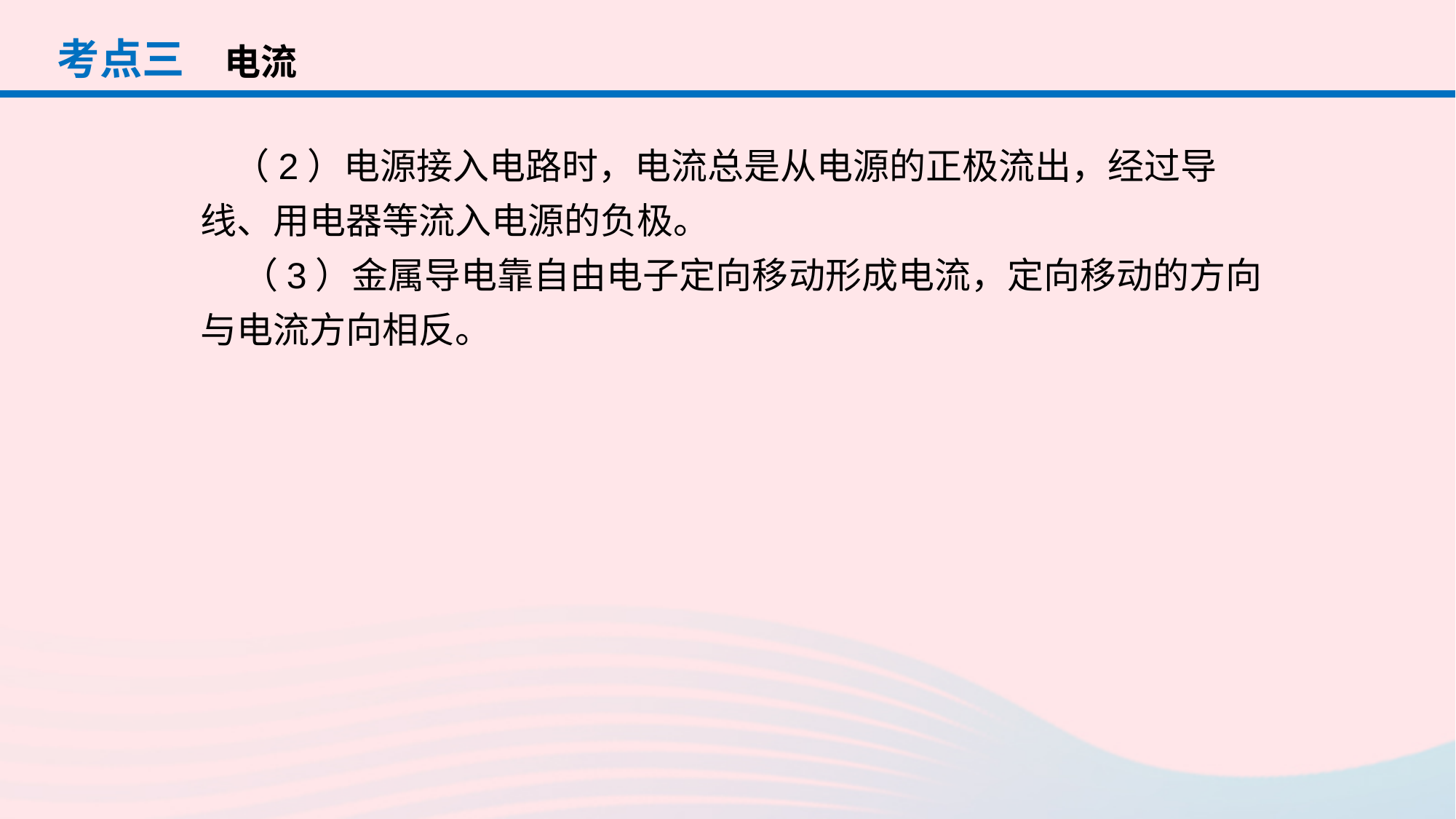

考点三
电流
   （2）电源接入电路时，电流总是从电源的正极流出，经过导线、用电器等流入电源的负极。
    （3）金属导电靠自由电子定向移动形成电流，定向移动的方向与电流方向相反。